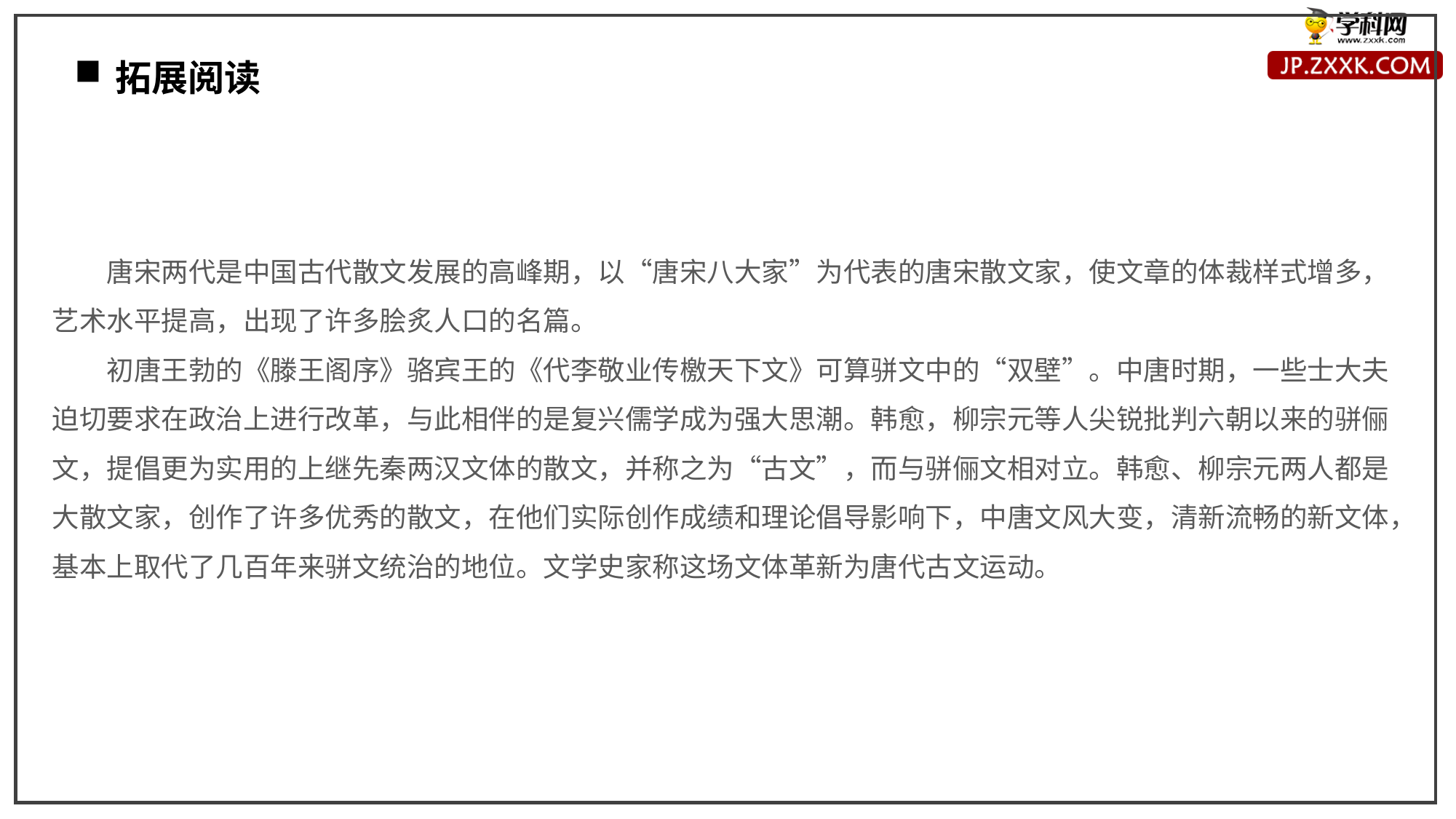

拓展阅读
唐宋两代是中国古代散文发展的高峰期，以“唐宋八大家”为代表的唐宋散文家，使文章的体裁样式增多，艺术水平提高，出现了许多脍炙人口的名篇。
初唐王勃的《滕王阁序》骆宾王的《代李敬业传檄天下文》可算骈文中的“双壁”。中唐时期，一些士大夫迫切要求在政治上进行改革，与此相伴的是复兴儒学成为强大思潮。韩愈，柳宗元等人尖锐批判六朝以来的骈俪文，提倡更为实用的上继先秦两汉文体的散文，并称之为“古文”，而与骈俪文相对立。韩愈、柳宗元两人都是大散文家，创作了许多优秀的散文，在他们实际创作成绩和理论倡导影响下，中唐文风大变，清新流畅的新文体，基本上取代了几百年来骈文统治的地位。文学史家称这场文体革新为唐代古文运动。